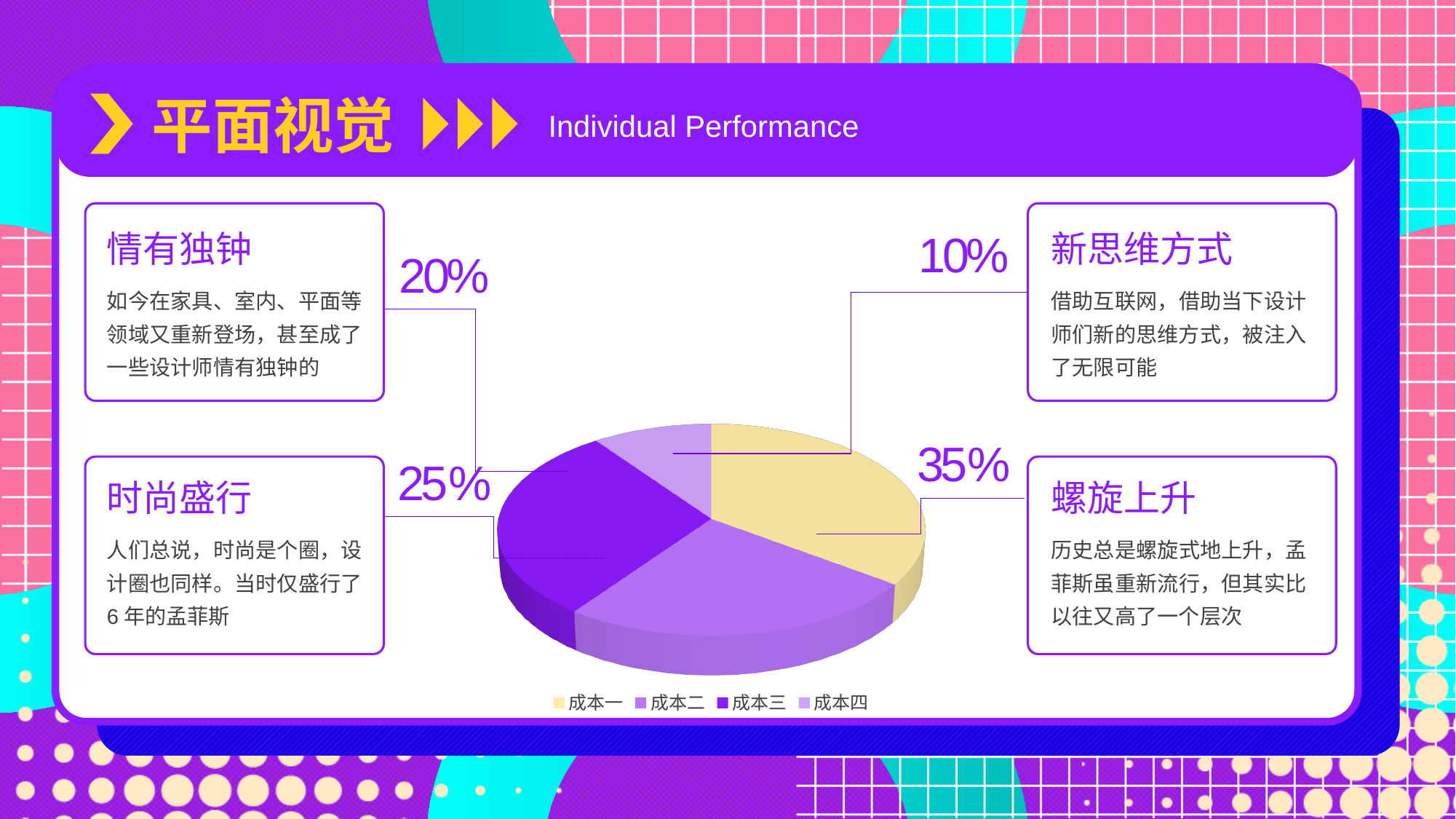

平面视觉
Individual Performance

10%
情有独钟
新思维方式
20%
如今在家具、室内、平面等领域又重新登场，甚至成了一些设计师情有独钟的
借助互联网，借助当下设计师们新的思维方式，被注入了无限可能

[unsupported chart]

35%
25%

时尚盛行
螺旋上升
人们总说，时尚是个圈，设计圈也同样。当时仅盛行了6年的孟菲斯
历史总是螺旋式地上升，孟菲斯虽重新流行，但其实比以往又高了一个层次